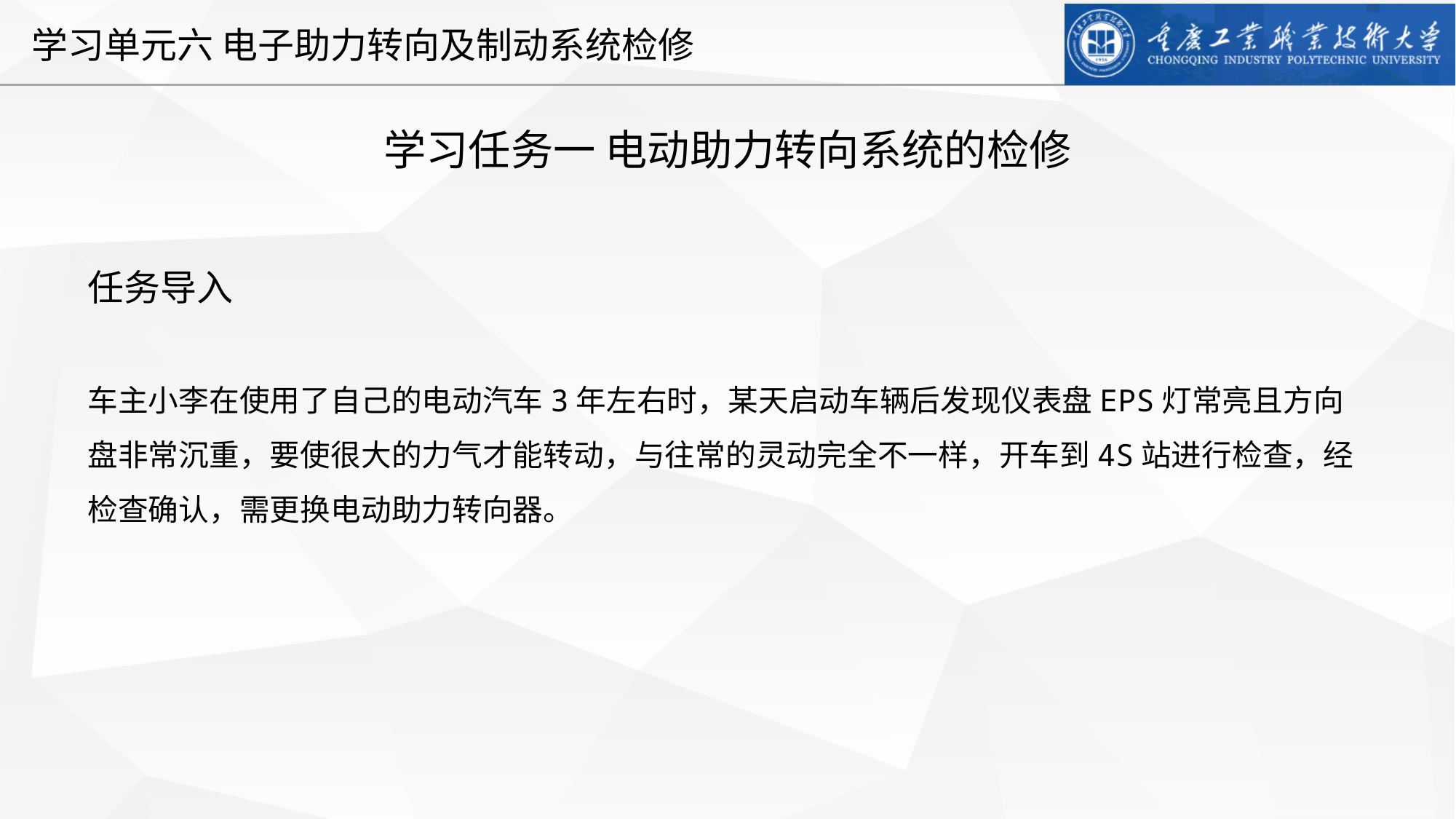

学习任务一 电动助力转向系统的检修
任务导入

车主小李在使用了自己的电动汽车3年左右时，某天启动车辆后发现仪表盘EPS灯常亮且方向盘非常沉重，要使很大的力气才能转动，与往常的灵动完全不一样，开车到4S站进行检查，经检查确认，需更换电动助力转向器。